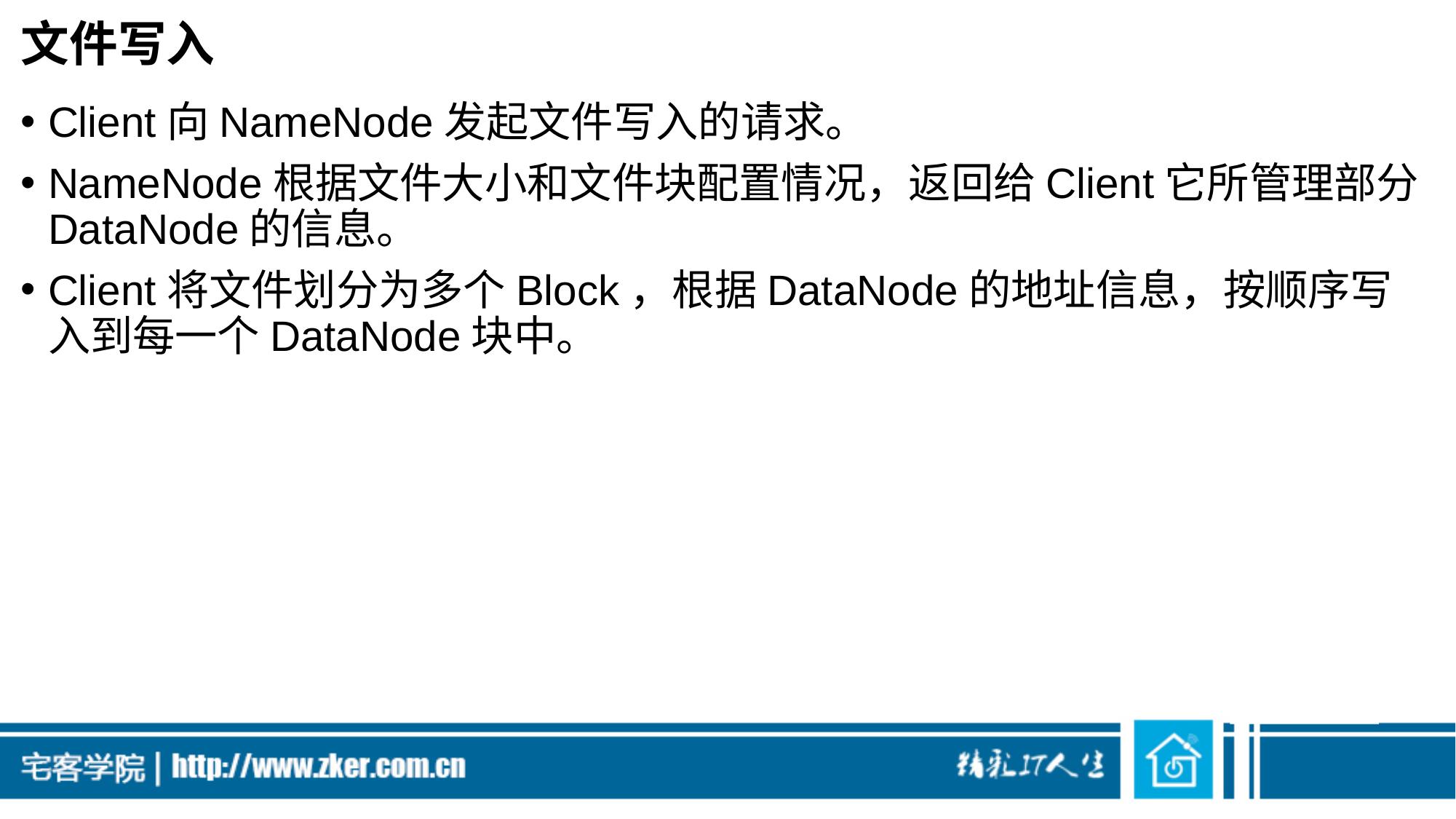

# 文件写入
Client向NameNode发起文件写入的请求。
NameNode根据文件大小和文件块配置情况，返回给Client它所管理部分DataNode的信息。
Client将文件划分为多个Block，根据DataNode的地址信息，按顺序写入到每一个DataNode块中。